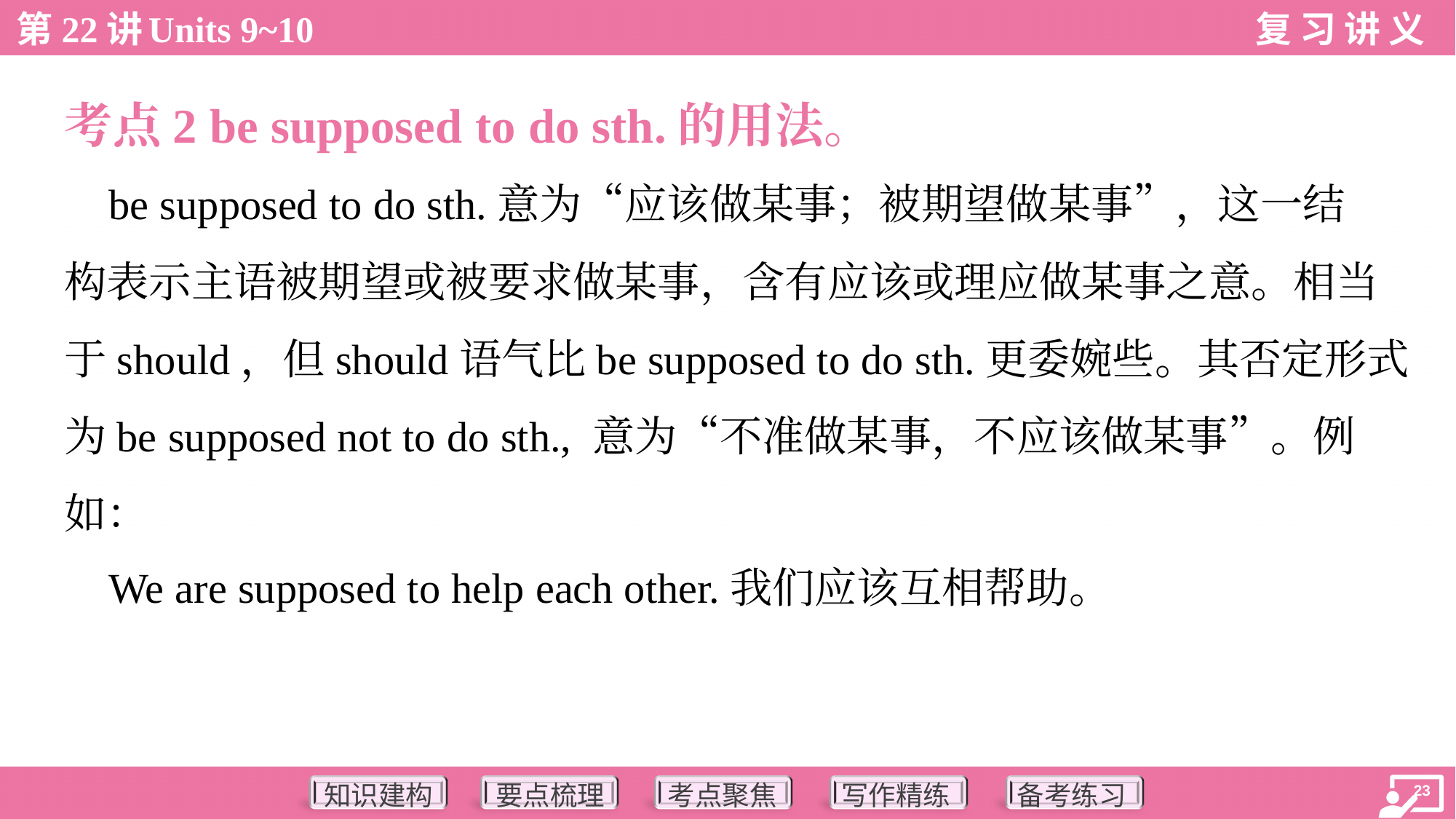

考点2 be supposed to do sth.的用法。
    be supposed to do sth.意为“应该做某事；被期望做某事”，这一结
构表示主语被期望或被要求做某事，含有应该或理应做某事之意。相当
于should，但should语气比be supposed to do sth.更委婉些。其否定形式
为be supposed not to do sth., 意为“不准做某事，不应该做某事”。例
如：
    We are supposed to help each other.我们应该互相帮助。